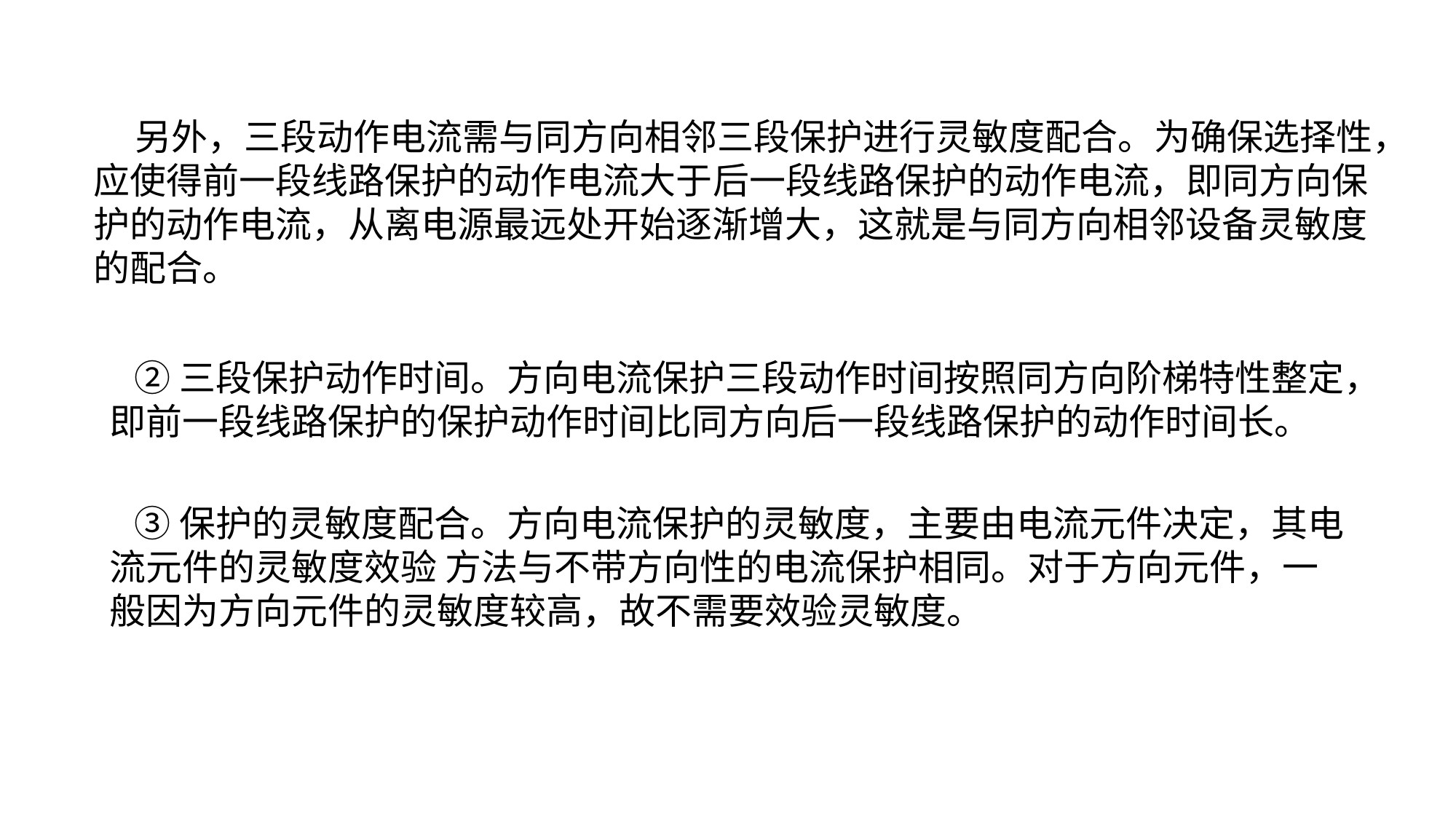

另外，三段动作电流需与同方向相邻三段保护进行灵敏度配合。为确保选择性，应使得前一段线路保护的动作电流大于后一段线路保护的动作电流，即同方向保护的动作电流，从离电源最远处开始逐渐增大，这就是与同方向相邻设备灵敏度的配合。
   ②三段保护动作时间。方向电流保护三段动作时间按照同方向阶梯特性整定，即前一段线路保护的保护动作时间比同方向后一段线路保护的动作时间长。
教学难
   ③保护的灵敏度配合。方向电流保护的灵敏度，主要由电流元件决定，其电流元件的灵敏度效验 方法与不带方向性的电流保护相同。对于方向元件，一般因为方向元件的灵敏度较高，故不需要效验灵敏度。